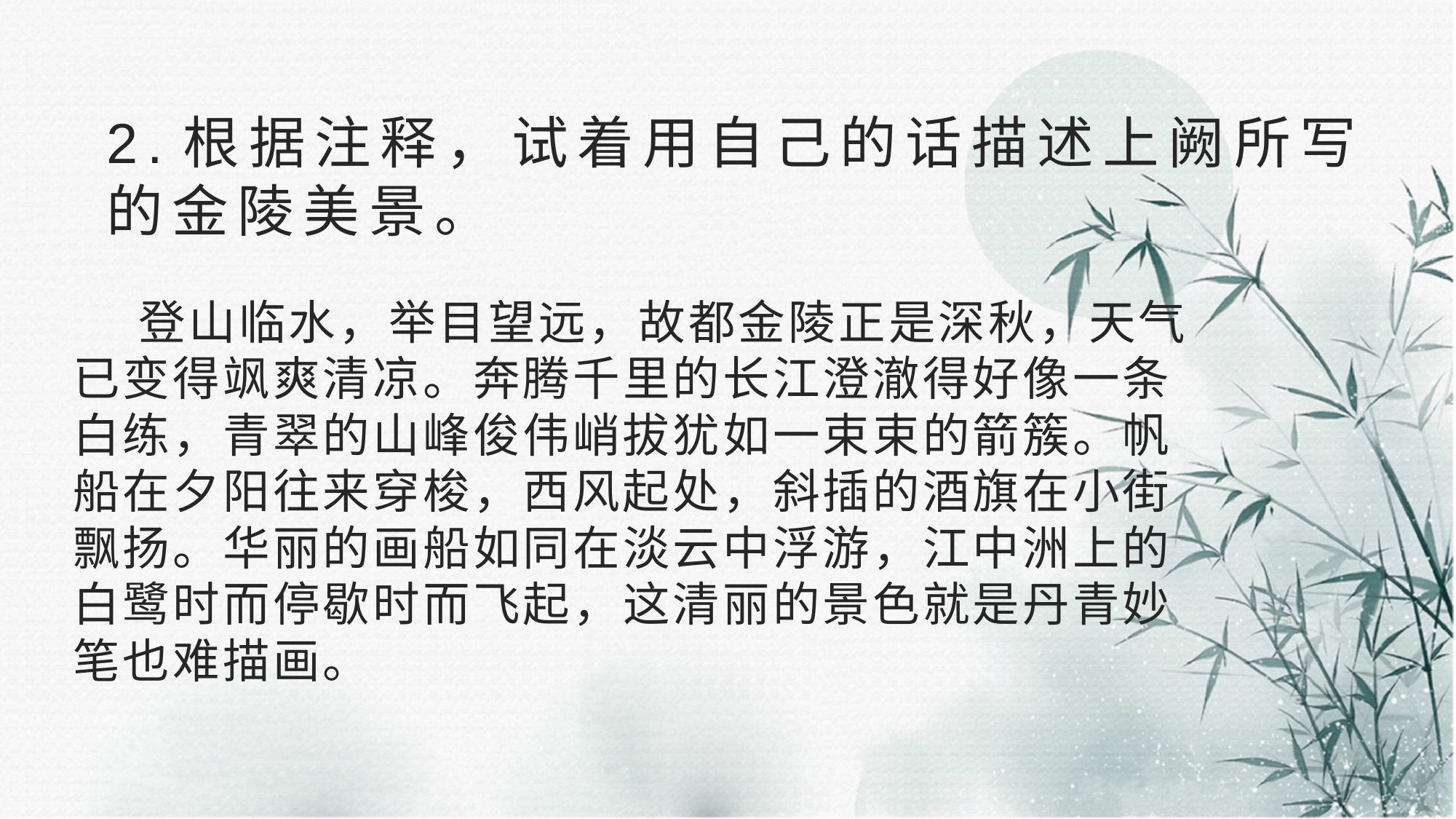

# 2.根据注释，试着用自己的话描述上阙所写的金陵美景。
    登山临水，举目望远，故都金陵正是深秋，天气已变得飒爽清凉。奔腾千里的长江澄澈得好像一条白练，青翠的山峰俊伟峭拔犹如一束束的箭簇。帆船在夕阳往来穿梭，西风起处，斜插的酒旗在小街飘扬。华丽的画船如同在淡云中浮游，江中洲上的白鹭时而停歇时而飞起，这清丽的景色就是丹青妙笔也难描画。